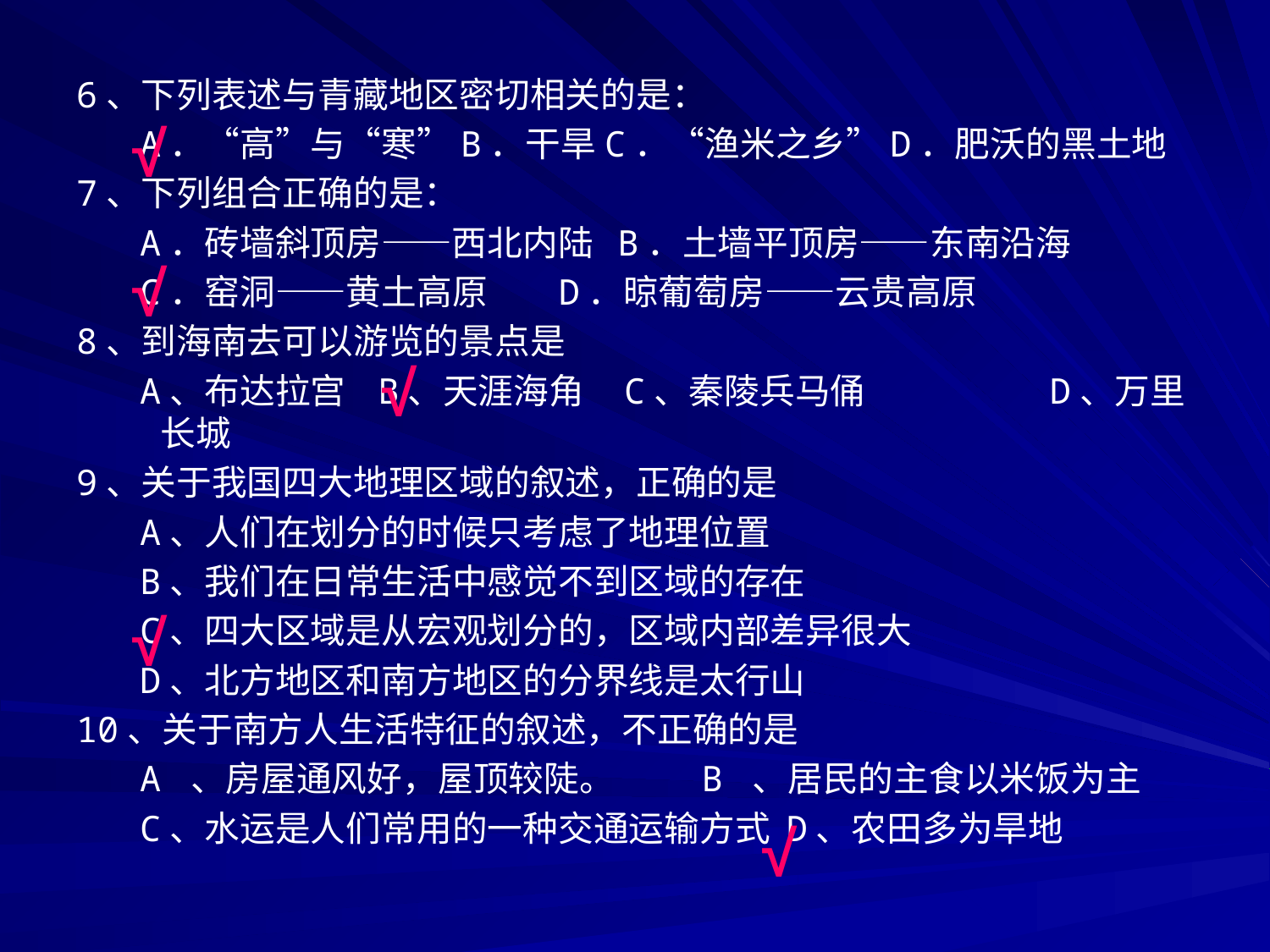

6、下列表述与青藏地区密切相关的是：
   A．“高”与“寒”B．干旱C．“渔米之乡”D．肥沃的黑土地
7、下列组合正确的是：
   A．砖墙斜顶房——西北内陆  B．土墙平顶房——东南沿海
   C．窑洞——黄土高原        D．晾葡萄房——云贵高原
8、到海南去可以游览的景点是
   A、布达拉宫   B、天涯海角    C、秦陵兵马俑		D、万里长城
9、关于我国四大地理区域的叙述，正确的是
   A、人们在划分的时候只考虑了地理位置
   B、我们在日常生活中感觉不到区域的存在
   C、四大区域是从宏观划分的，区域内部差异很大
   D、北方地区和南方地区的分界线是太行山
10、关于南方人生活特征的叙述，不正确的是
   A 、房屋通风好，屋顶较陡。          B 、居民的主食以米饭为主
   C、水运是人们常用的一种交通运输方式 D、农田多为旱地
√
√
√
√
√